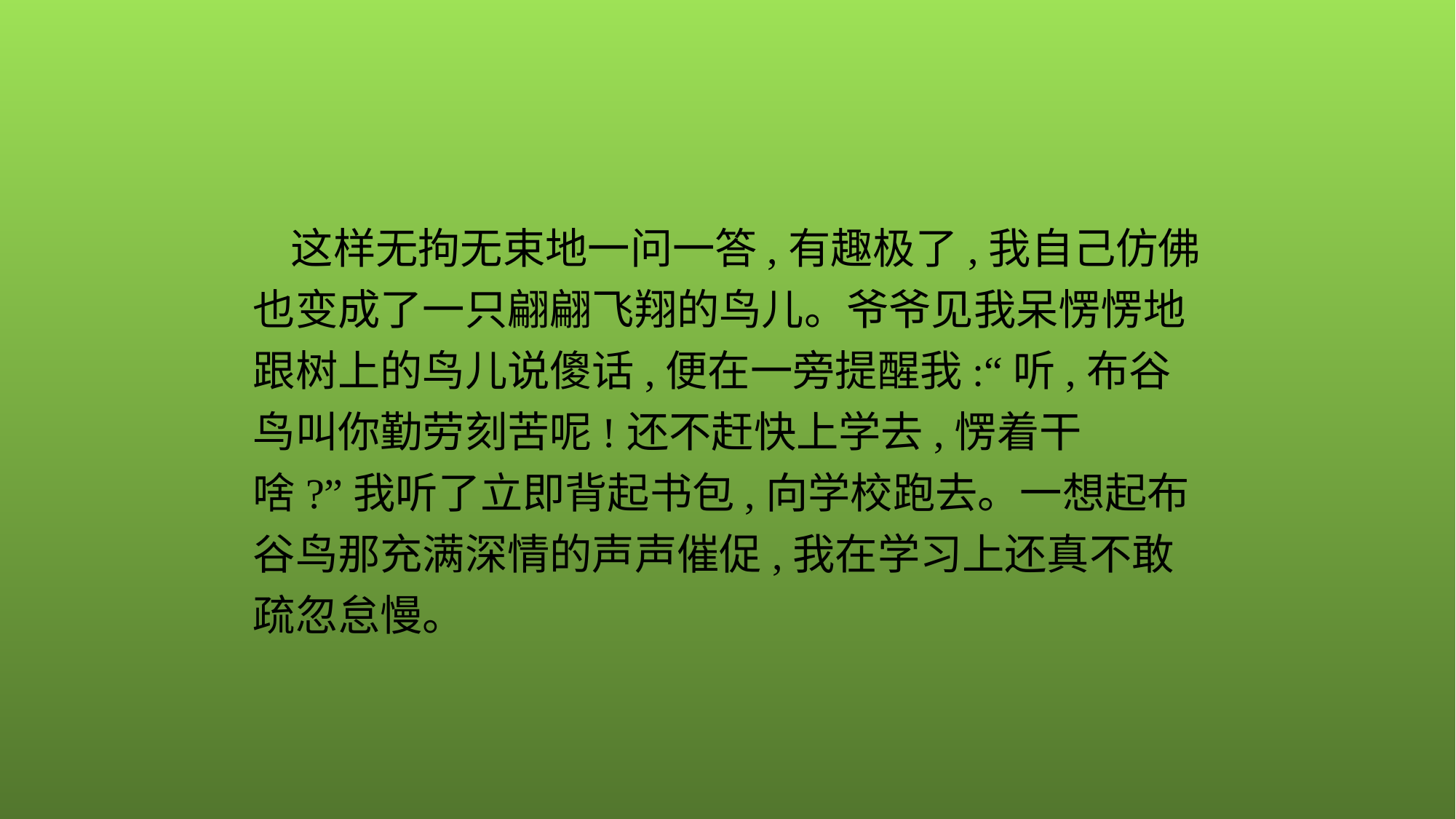

这样无拘无束地一问一答,有趣极了,我自己仿佛也变成了一只翩翩飞翔的鸟儿。爷爷见我呆愣愣地跟树上的鸟儿说傻话,便在一旁提醒我:“听,布谷鸟叫你勤劳刻苦呢!还不赶快上学去,愣着干啥?”我听了立即背起书包,向学校跑去。一想起布谷鸟那充满深情的声声催促,我在学习上还真不敢疏忽怠慢。